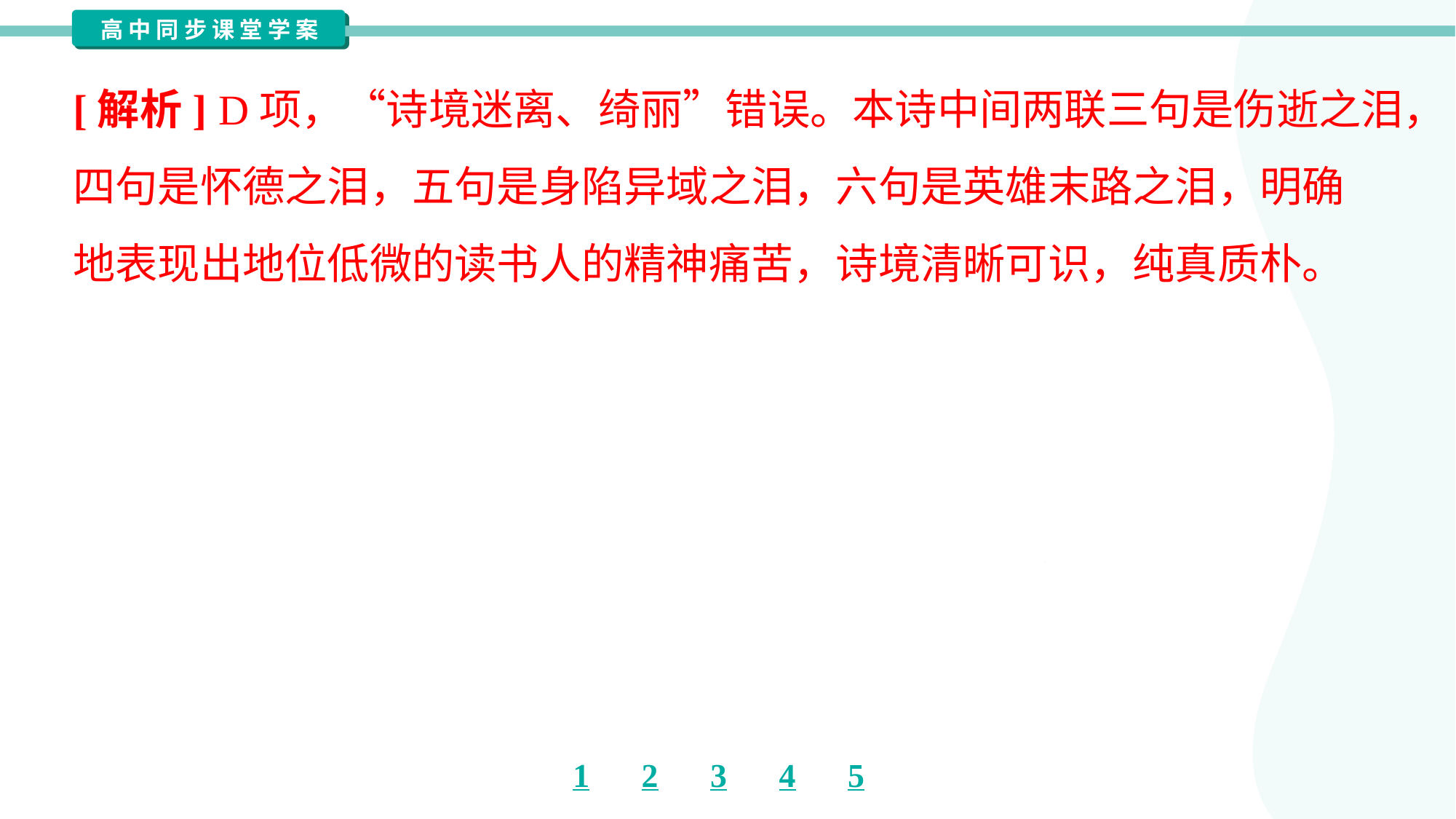

[解析] D项，“诗境迷离、绮丽”错误。本诗中间两联三句是伤逝之泪，
四句是怀德之泪，五句是身陷异域之泪，六句是英雄末路之泪，明确
地表现出地位低微的读书人的精神痛苦，诗境清晰可识，纯真质朴。